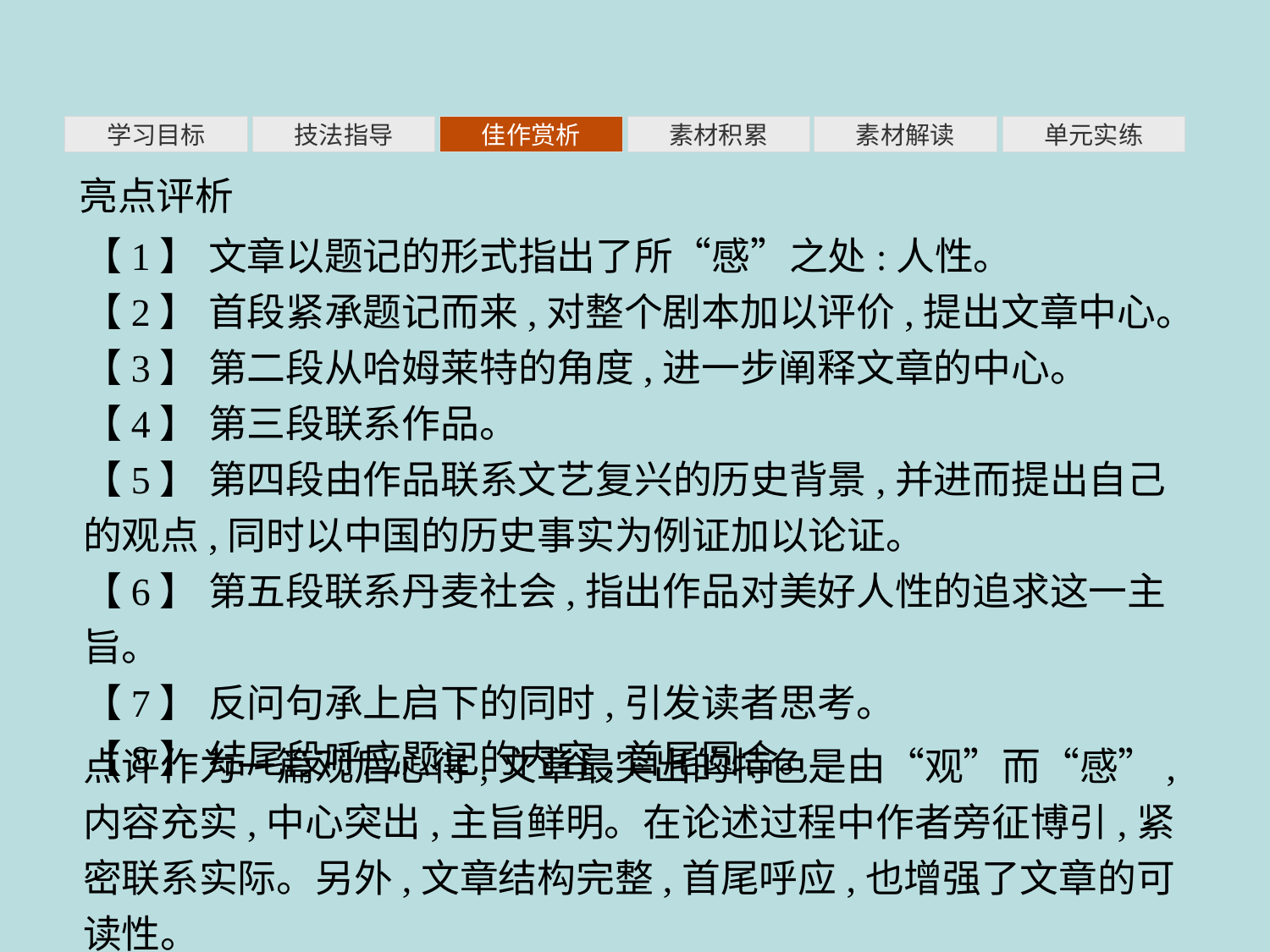

素材积累
学习目标
技法指导
佳作赏析
素材解读
单元实练
亮点评析
【1】 文章以题记的形式指出了所“感”之处:人性。
【2】 首段紧承题记而来,对整个剧本加以评价,提出文章中心。
【3】 第二段从哈姆莱特的角度,进一步阐释文章的中心。
【4】 第三段联系作品。
【5】 第四段由作品联系文艺复兴的历史背景,并进而提出自己的观点,同时以中国的历史事实为例证加以论证。
【6】 第五段联系丹麦社会,指出作品对美好人性的追求这一主旨。
【7】 反问句承上启下的同时,引发读者思考。
【8】 结尾段呼应题记的内容,首尾圆合。
点评作为一篇观后心得,文章最突出的特色是由“观”而“感”,内容充实,中心突出,主旨鲜明。在论述过程中作者旁征博引,紧密联系实际。另外,文章结构完整,首尾呼应,也增强了文章的可读性。